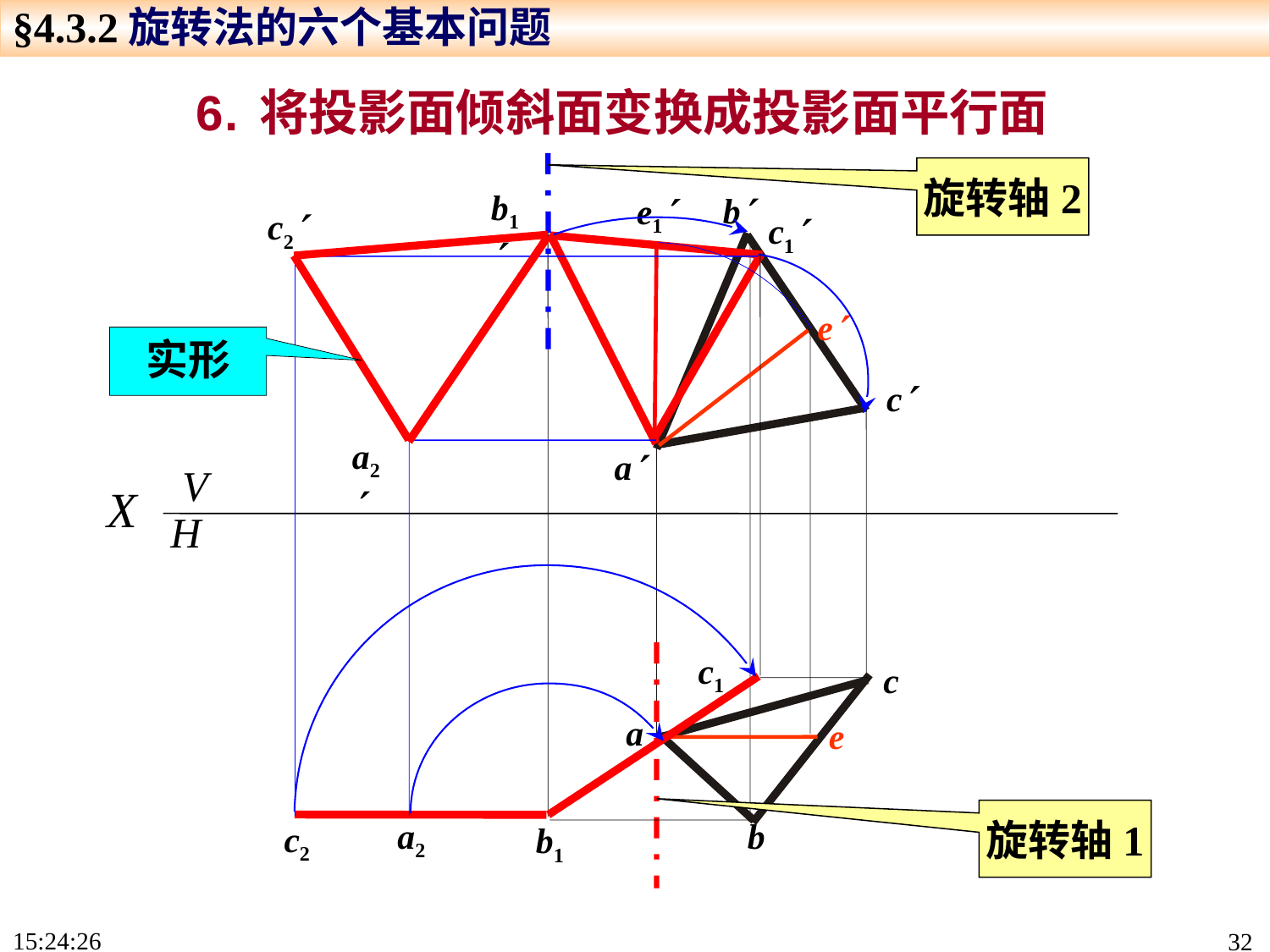

§4.3.2旋转法的六个基本问题
将投影面倾斜面变换成投影面平行面

旋转轴2
b1′
b′
e1′
c2′
c1′

e′

实形

c′

a2′

a′

V
H
X

c1
c

a
e

旋转轴1
a2
b
c2
b1

15:24:26
32